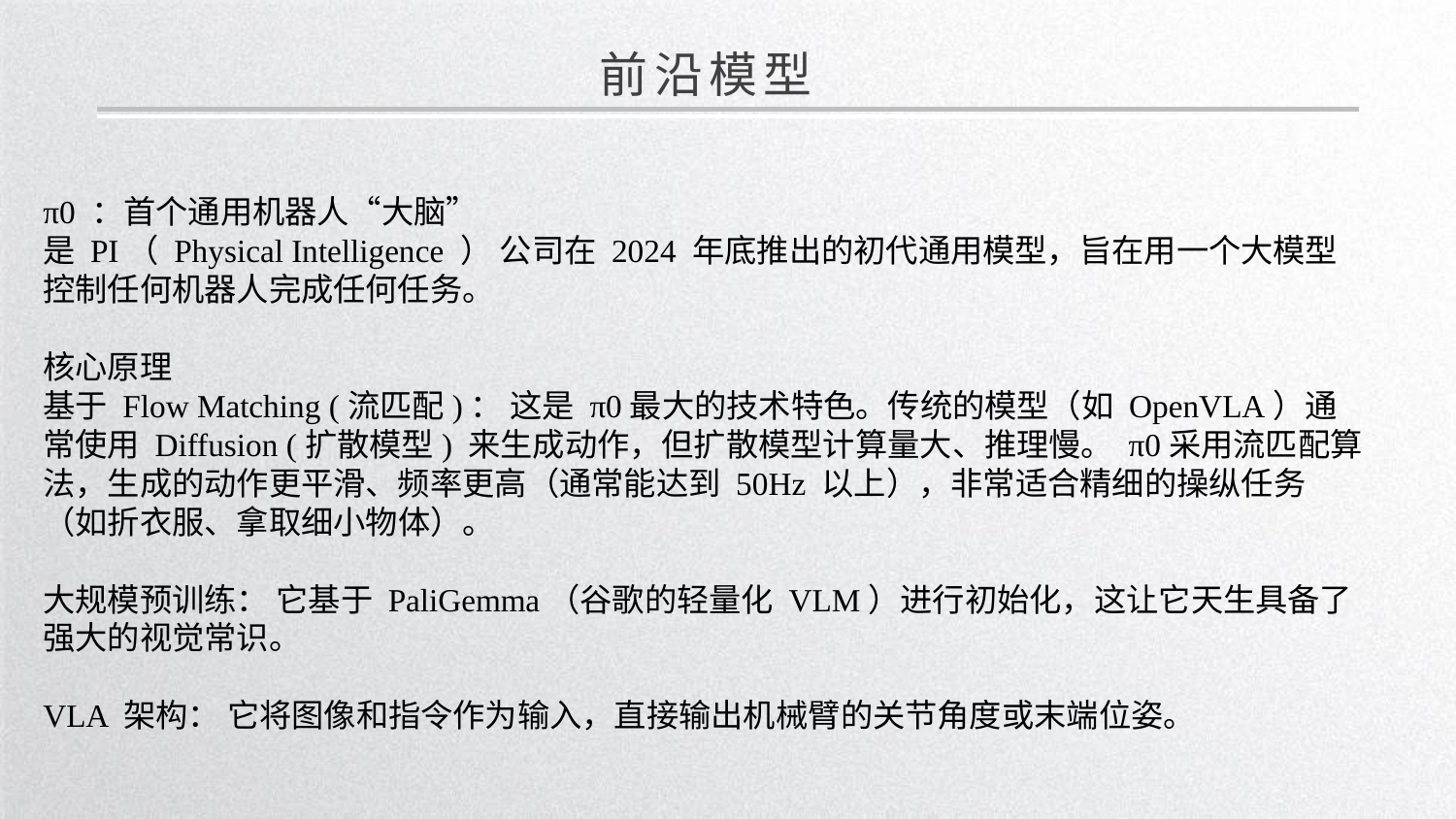

前沿模型
π0 ：首个通用机器人“大脑”
是 PI（ Physical Intelligence ） 公司在 2024 年底推出的初代通用模型，旨在用一个大模型控制任何机器人完成任何任务。

核心原理
基于 Flow Matching (流匹配)： 这是 π0最大的技术特色。传统的模型（如 OpenVLA）通常使用 Diffusion (扩散模型) 来生成动作，但扩散模型计算量大、推理慢。 π0采用流匹配算法，生成的动作更平滑、频率更高（通常能达到 50Hz 以上），非常适合精细的操纵任务（如折衣服、拿取细小物体）。

大规模预训练： 它基于 PaliGemma（谷歌的轻量化 VLM）进行初始化，这让它天生具备了强大的视觉常识。

VLA 架构： 它将图像和指令作为输入，直接输出机械臂的关节角度或末端位姿。